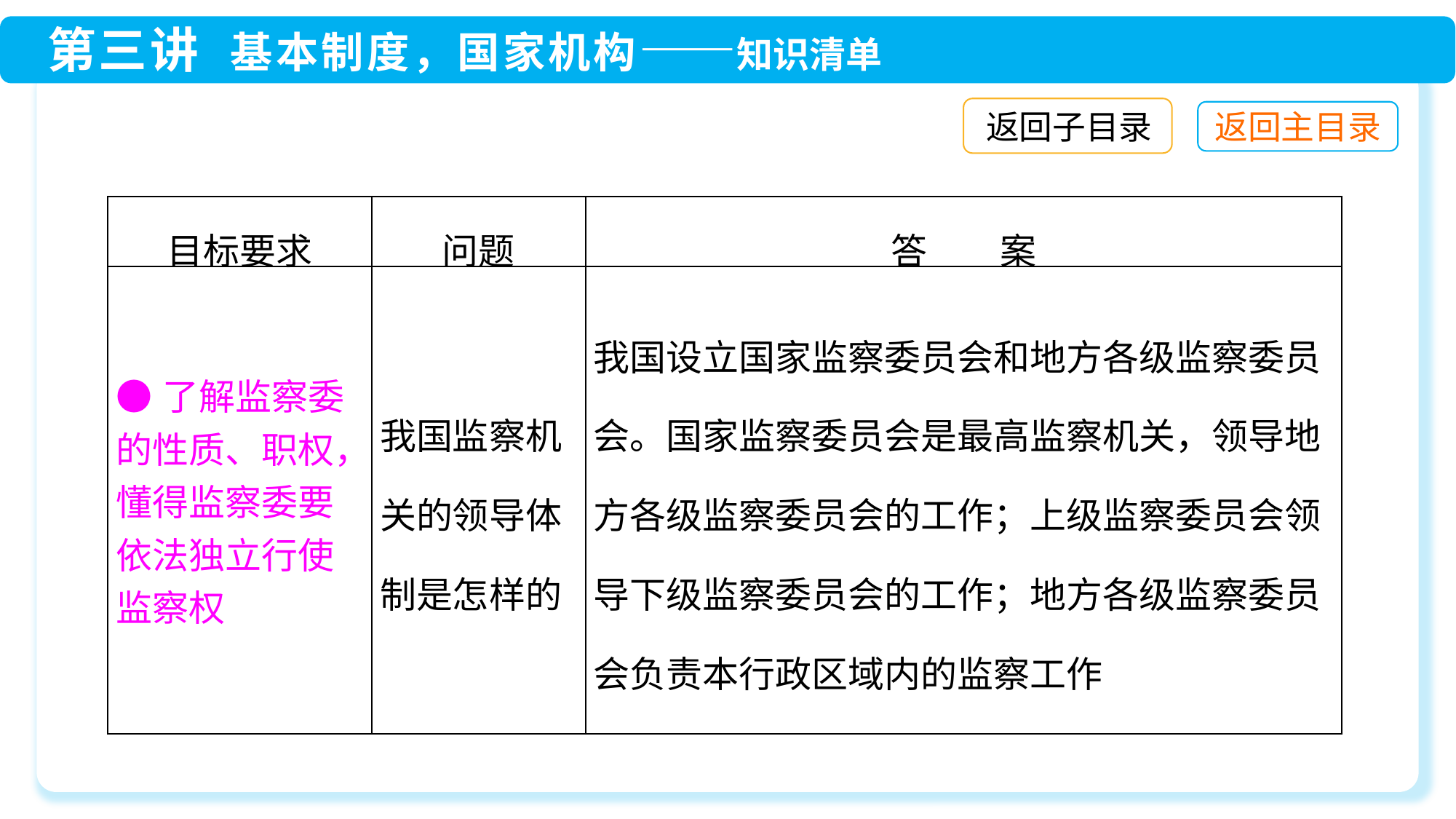

返回子目录
| 目标要求 | 问题 | 答　　案 |
| --- | --- | --- |
| ●了解监察委的性质、职权，懂得监察委要依法独立行使监察权 | 我国监察机关的领导体制是怎样的 | 我国设立国家监察委员会和地方各级监察委员会。国家监察委员会是最高监察机关，领导地方各级监察委员会的工作；上级监察委员会领导下级监察委员会的工作；地方各级监察委员会负责本行政区域内的监察工作 |